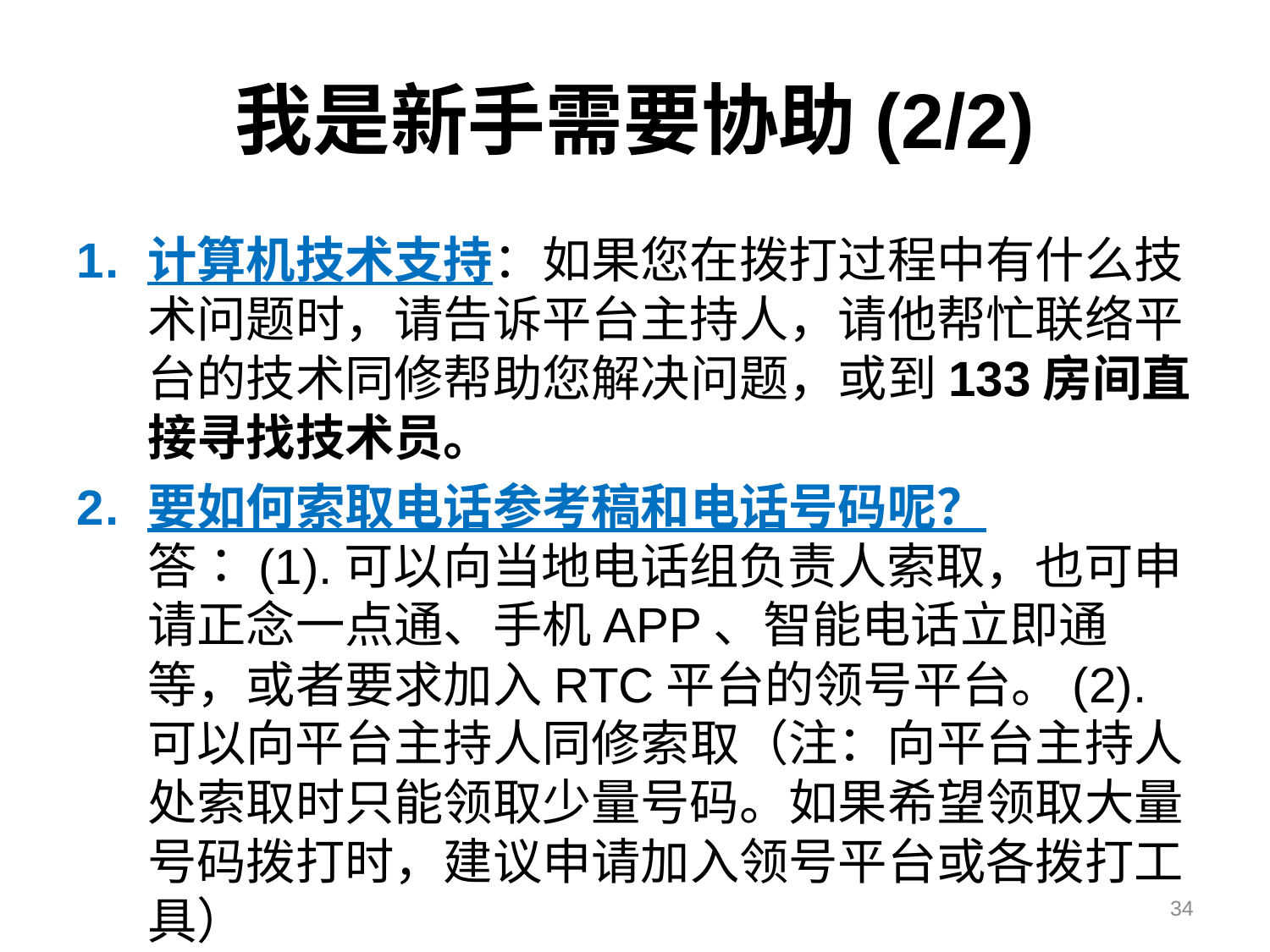

# 我是新手需要协助(2/2)
计算机技术支持：如果您在拨打过程中有什么技术问题时，请告诉平台主持人，请他帮忙联络平台的技术同修帮助您解决问题，或到133房间直接寻找技术员。
要如何索取电话参考稿和电话号码呢？
答：(1).可以向当地电话组负责人索取，也可申请正念一点通、手机APP、智能电话立即通等，或者要求加入RTC平台的领号平台。(2).可以向平台主持人同修索取（注：向平台主持人处索取时只能领取少量号码。如果希望领取大量号码拨打时，建议申请加入领号平台或各拨打工具）

34